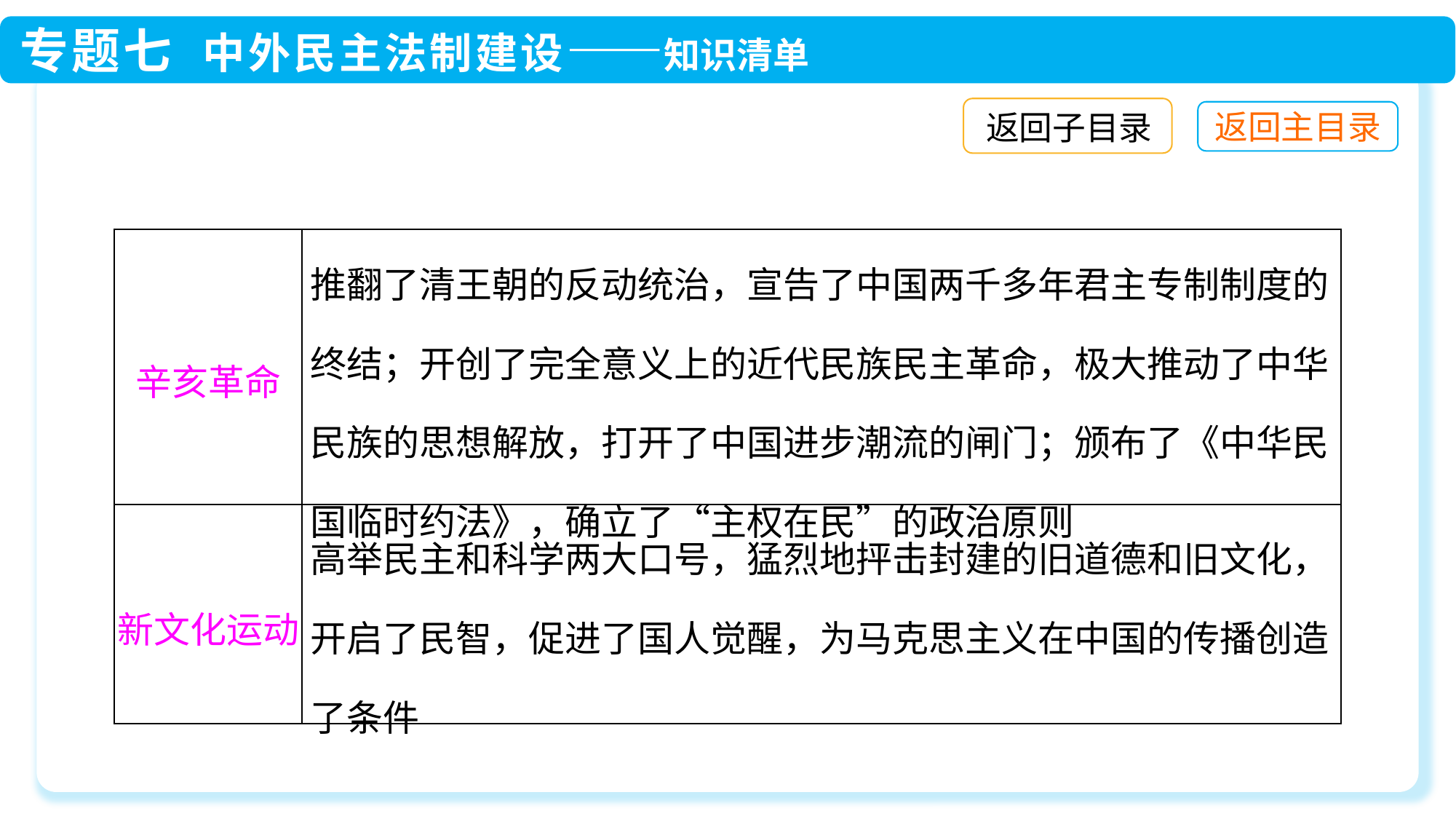

返回子目录
| 辛亥革命 | 推翻了清王朝的反动统治，宣告了中国两千多年君主专制制度的终结；开创了完全意义上的近代民族民主革命，极大推动了中华民族的思想解放，打开了中国进步潮流的闸门；颁布了《中华民国临时约法》，确立了“主权在民”的政治原则 |
| --- | --- |
| 新文化运动 | 高举民主和科学两大口号，猛烈地抨击封建的旧道德和旧文化，开启了民智，促进了国人觉醒，为马克思主义在中国的传播创造了条件 |